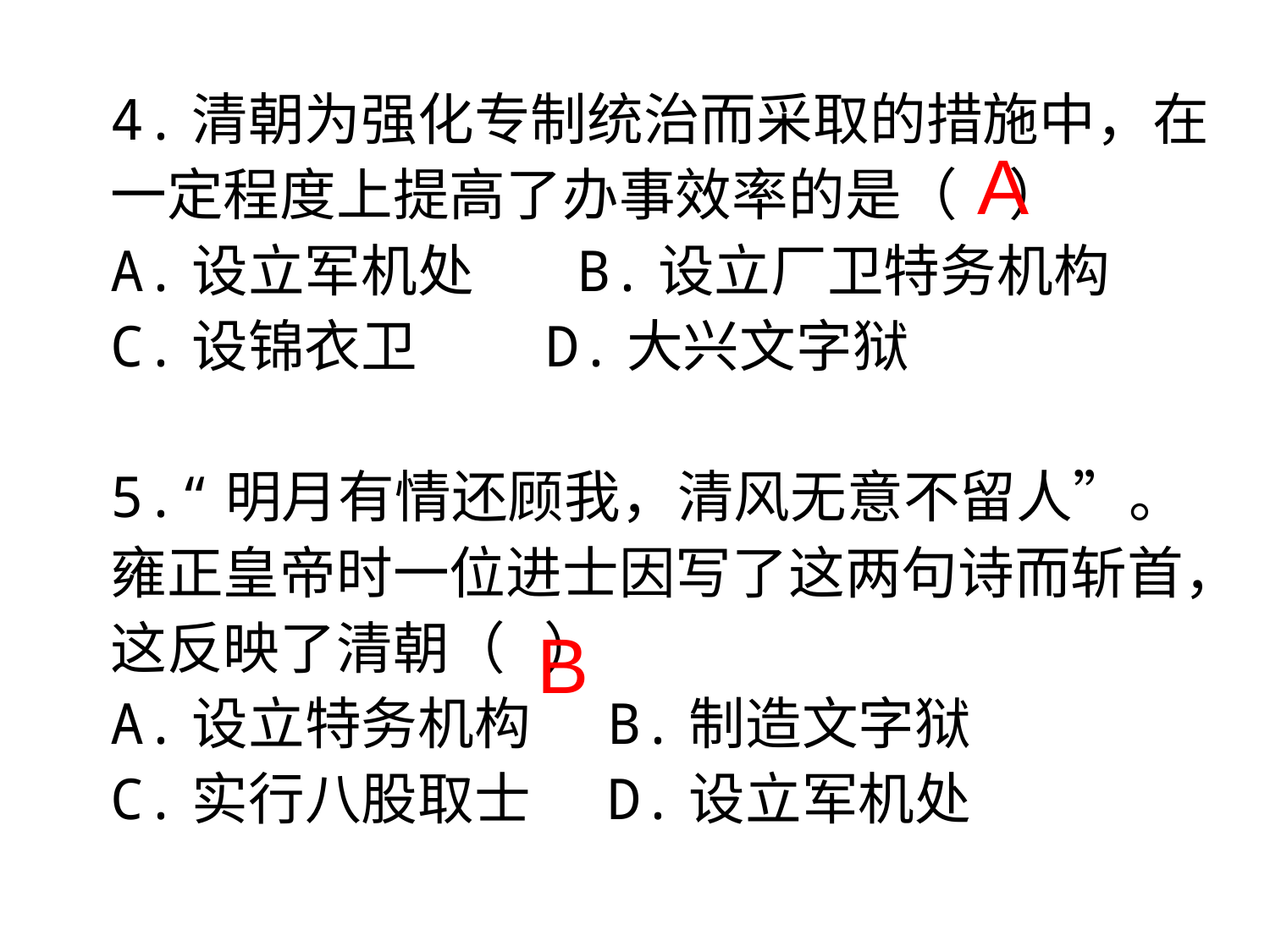

4.清朝为强化专制统治而采取的措施中，在
一定程度上提高了办事效率的是（    ）
A.设立军机处       B.设立厂卫特务机构
C.设锦衣卫         D.大兴文字狱

5.“明月有情还顾我，清风无意不留人”。
雍正皇帝时一位进士因写了这两句诗而斩首，
这反映了清朝（   ）
A.设立特务机构     B.制造文字狱
C.实行八股取士     D.设立军机处
A
B